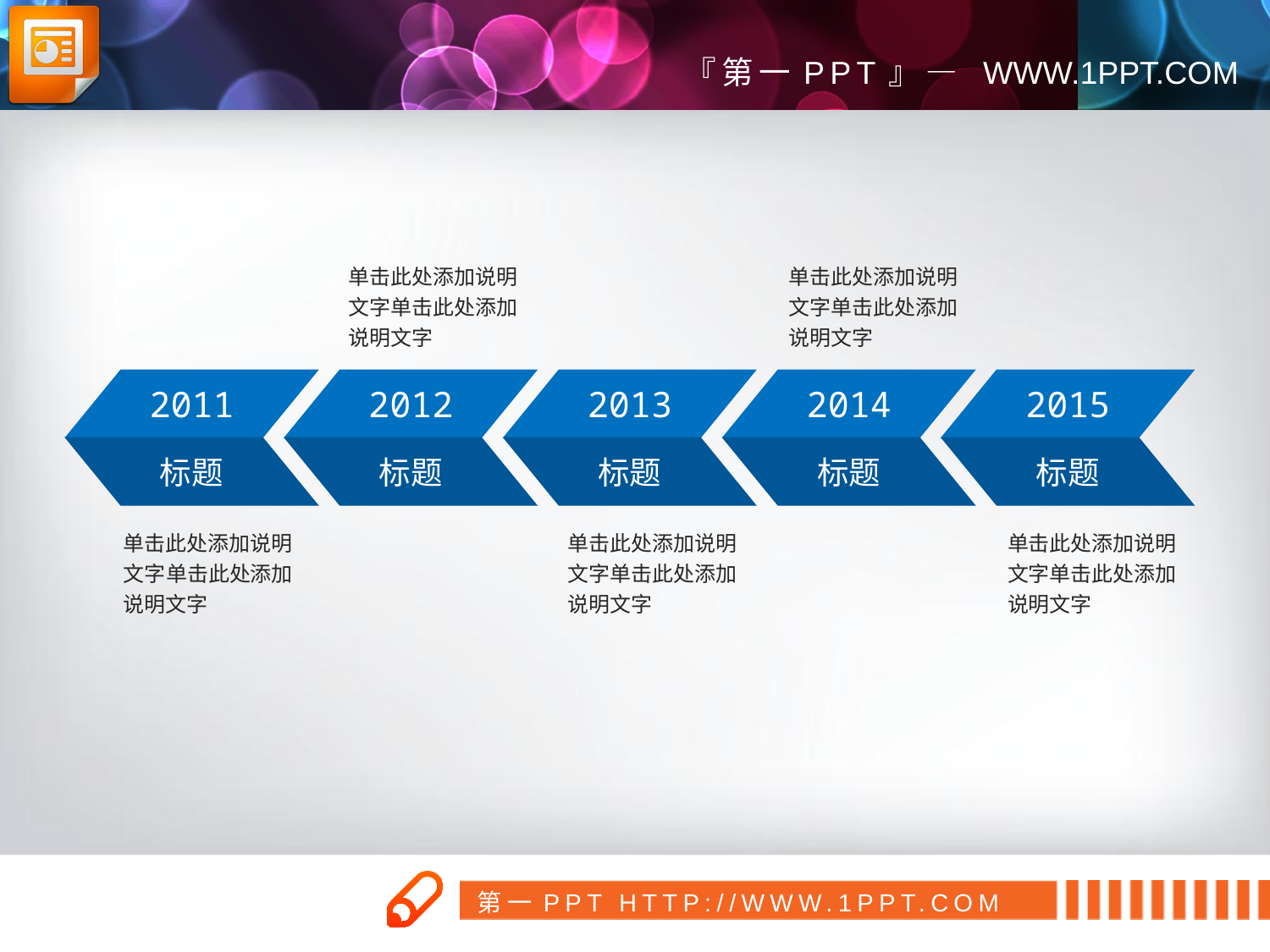

单击此处添加说明文字单击此处添加说明文字
单击此处添加说明文字单击此处添加说明文字
2011
标题
2012
标题
2013
标题
2014
标题
2015
标题
单击此处添加说明文字单击此处添加说明文字
单击此处添加说明文字单击此处添加说明文字
单击此处添加说明文字单击此处添加说明文字